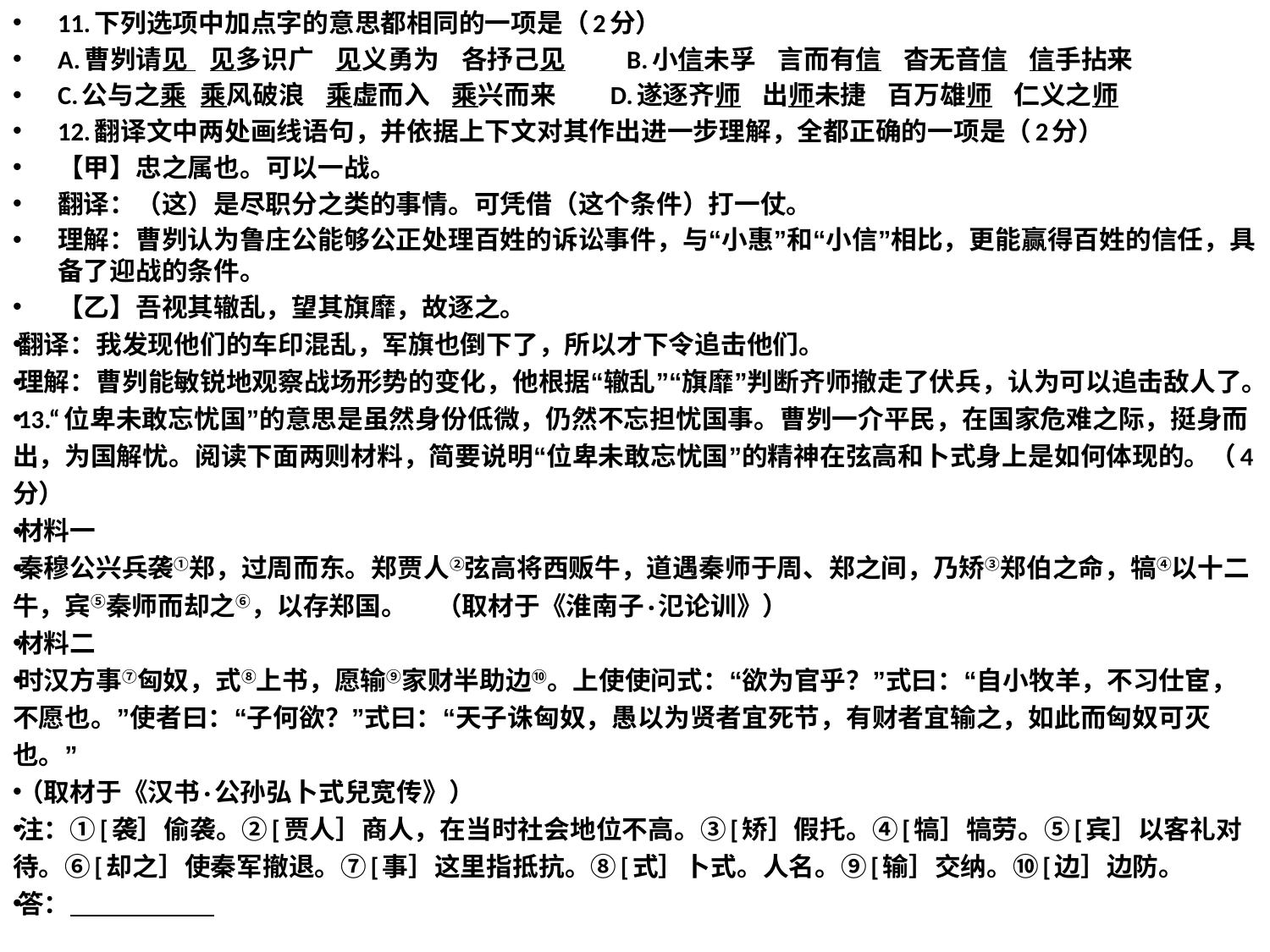

11.下列选项中加点字的意思都相同的一项是（2分）
A.曹刿请见   见多识广   见义勇为   各抒己见        B.小信未孚   言而有信   杳无音信   信手拈来
C.公与之乘  乘风破浪   乘虚而入   乘兴而来       D.遂逐齐师   出师未捷   百万雄师   仁义之师
12.翻译文中两处画线语句，并依据上下文对其作出进一步理解，全都正确的一项是（2分）
【甲】忠之属也。可以一战。
翻译：（这）是尽职分之类的事情。可凭借（这个条件）打一仗。
理解：曹刿认为鲁庄公能够公正处理百姓的诉讼事件，与“小惠”和“小信”相比，更能赢得百姓的信任，具备了迎战的条件。
【乙】吾视其辙乱，望其旗靡，故逐之。
翻译：我发现他们的车印混乱，军旗也倒下了，所以才下令追击他们。
理解：曹刿能敏锐地观察战场形势的变化，他根据“辙乱”“旗靡”判断齐师撤走了伏兵，认为可以追击敌人了。
13.“位卑未敢忘忧国”的意思是虽然身份低微，仍然不忘担忧国事。曹刿一介平民，在国家危难之际，挺身而出，为国解忧。阅读下面两则材料，简要说明“位卑未敢忘忧国”的精神在弦高和卜式身上是如何体现的。（4分）
材料一
秦穆公兴兵袭①郑，过周而东。郑贾人②弦高将西贩牛，道遇秦师于周、郑之间，乃矫③郑伯之命，犒④以十二牛，宾⑤秦师而却之⑥，以存郑国。    （取材于《淮南子·氾论训》）
材料二
时汉方事⑦匈奴，式⑧上书，愿输⑨家财半助边⑩。上使使问式：“欲为官乎？”式曰：“自小牧羊，不习仕宦，不愿也。”使者曰：“子何欲？”式曰：“天子诛匈奴，愚以为贤者宜死节，有财者宜输之，如此而匈奴可灭也。”
（取材于《汉书·公孙弘卜式兒宽传》）
注：①[袭］偷袭。②[贾人］商人，在当时社会地位不高。③[矫］假托。④[犒］犒劳。⑤[宾］以客礼对待。⑥[却之］使秦军撤退。⑦[事］这里指抵抗。⑧[式］卜式。人名。⑨[输］交纳。⑩[边］边防。
答：

#